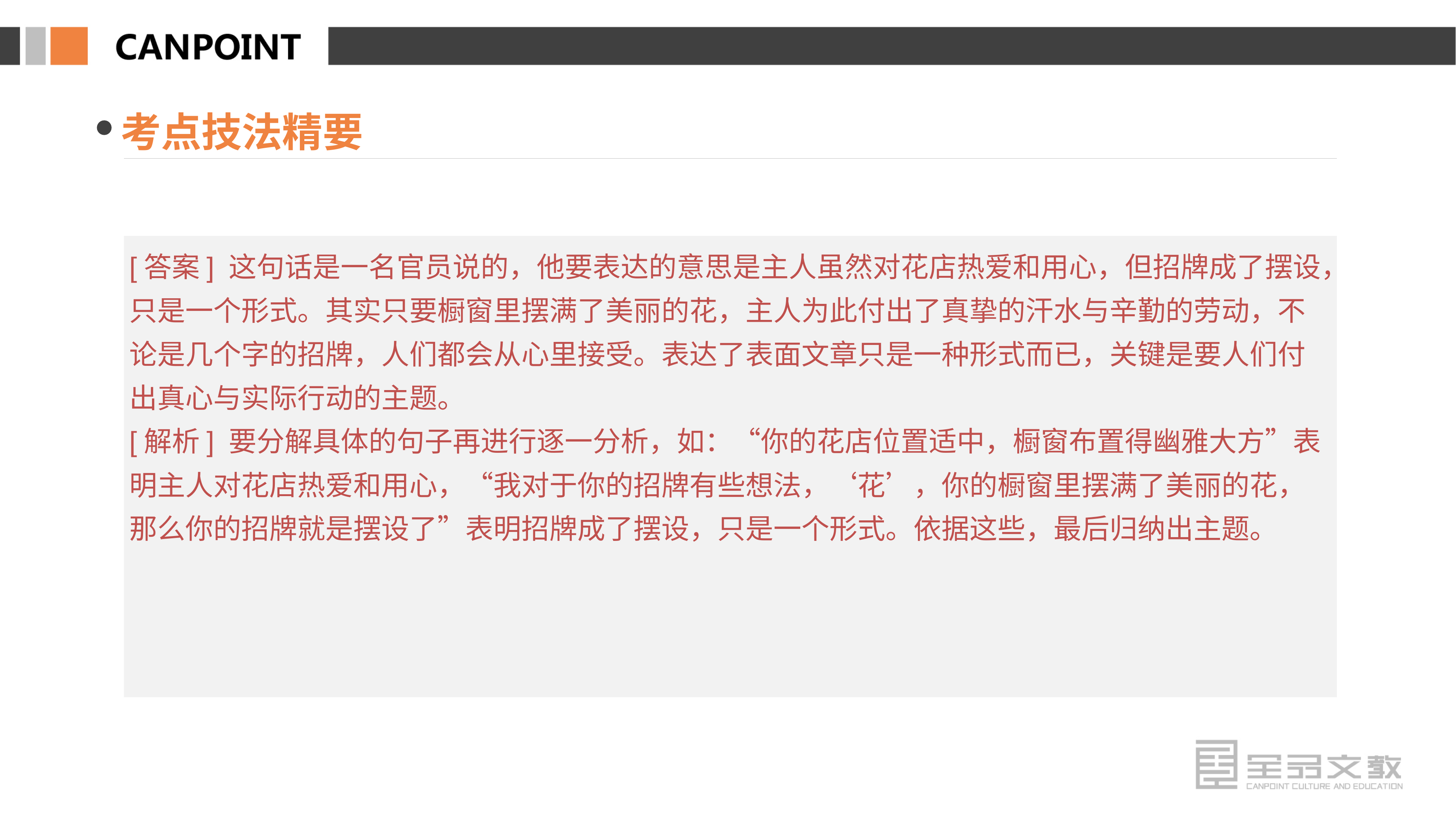

考点技法精要

[答案] 这句话是一名官员说的，他要表达的意思是主人虽然对花店热爱和用心，但招牌成了摆设，只是一个形式。其实只要橱窗里摆满了美丽的花，主人为此付出了真挚的汗水与辛勤的劳动，不论是几个字的招牌，人们都会从心里接受。表达了表面文章只是一种形式而已，关键是要人们付出真心与实际行动的主题。
[解析] 要分解具体的句子再进行逐一分析，如：“你的花店位置适中，橱窗布置得幽雅大方”表明主人对花店热爱和用心，“我对于你的招牌有些想法，‘花’，你的橱窗里摆满了美丽的花，那么你的招牌就是摆设了”表明招牌成了摆设，只是一个形式。依据这些，最后归纳出主题。